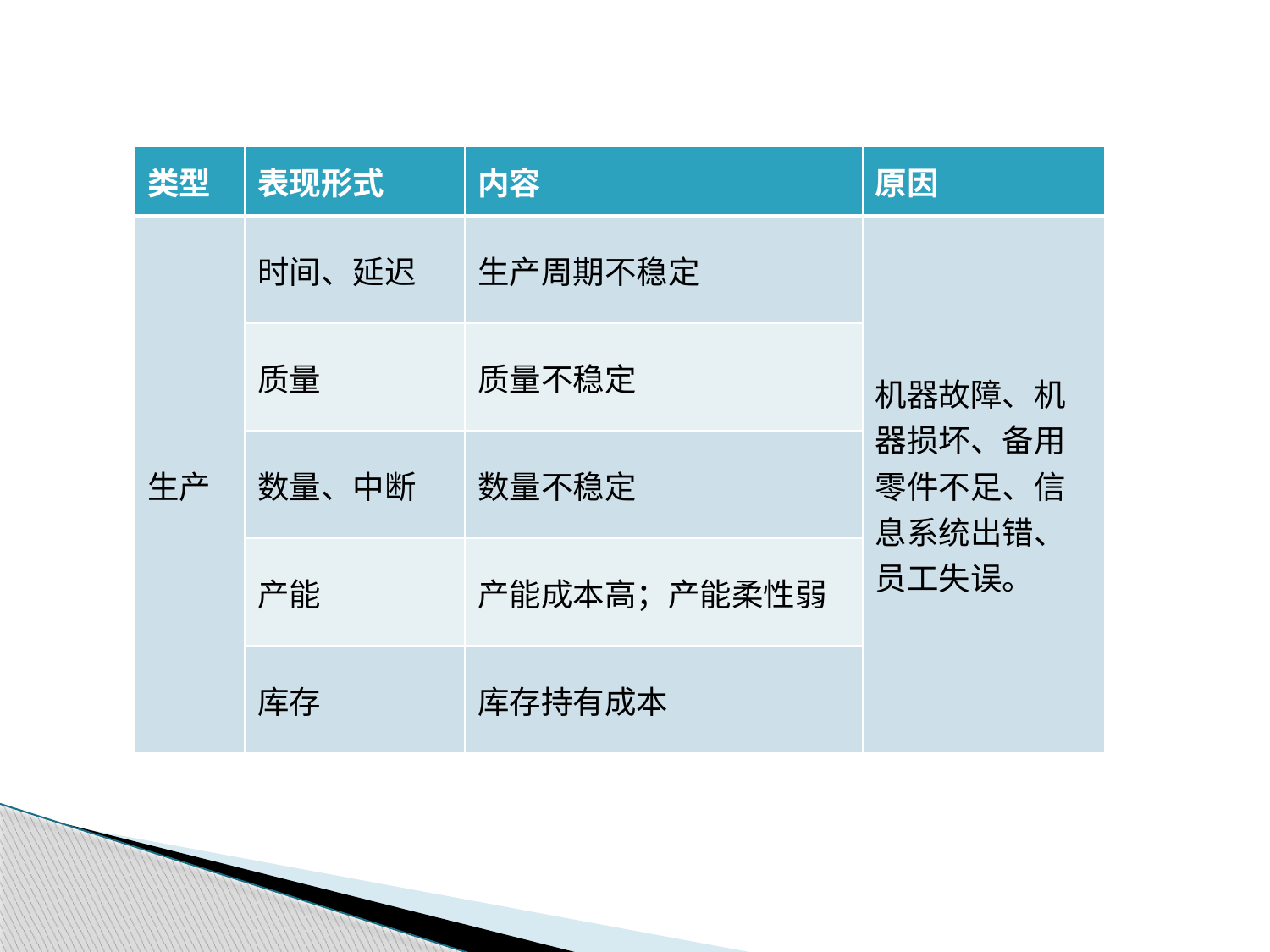

| 类型 | 表现形式 | 内容 | 原因 |
| --- | --- | --- | --- |
| 生产 | 时间、延迟 | 生产周期不稳定 | 机器故障、机器损坏、备用零件不足、信息系统出错、员工失误。 |
|  | 质量 | 质量不稳定 |  |
|  | 数量、中断 | 数量不稳定 |  |
|  | 产能 | 产能成本高；产能柔性弱 |  |
|  | 库存 | 库存持有成本 |  |